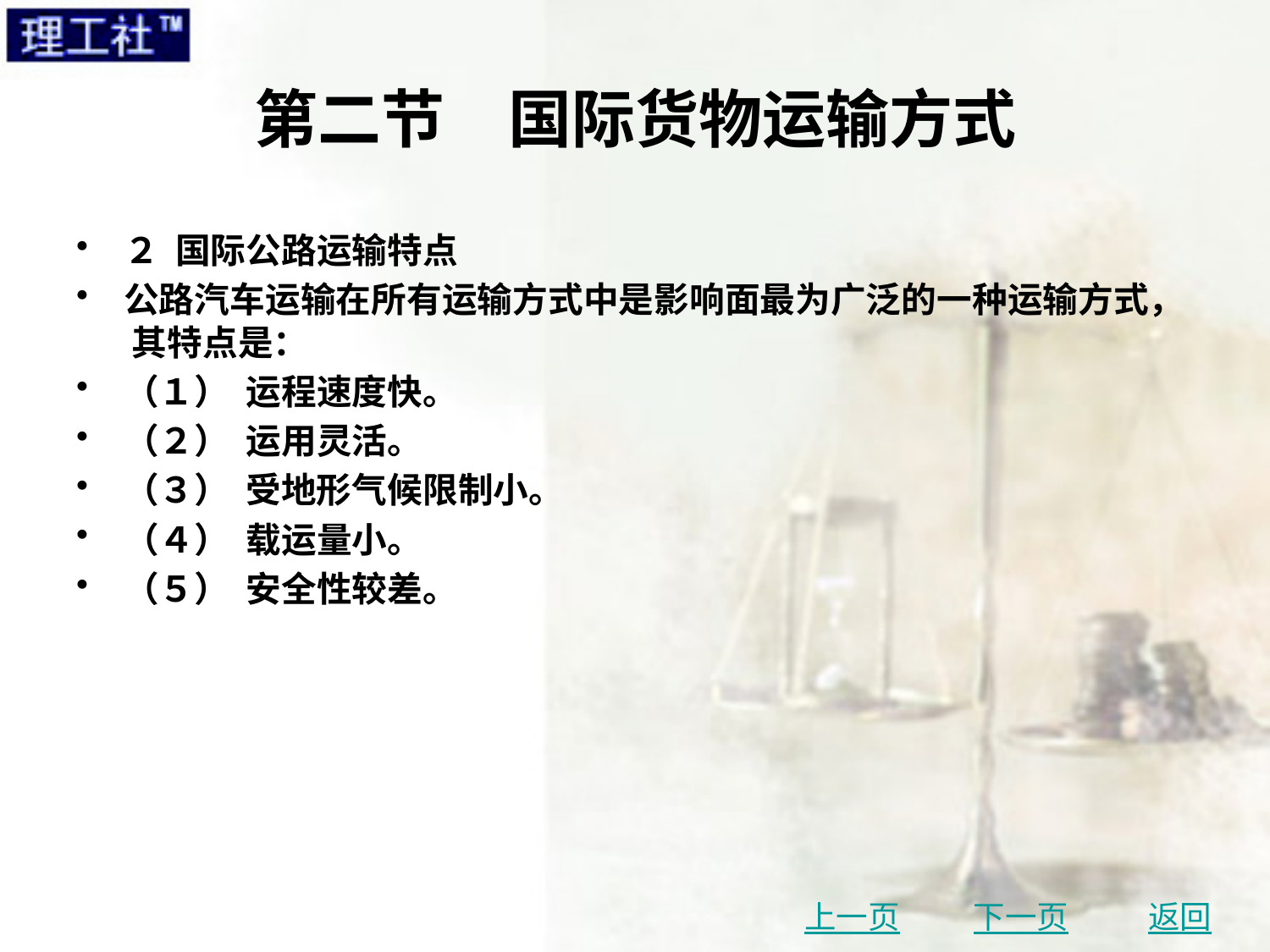

# 第二节　国际货物运输方式
２  国际公路运输特点
公路汽车运输在所有运输方式中是影响面最为广泛的一种运输方式，   其特点是：
（１）  运程速度快。
（２）  运用灵活。
（３）  受地形气候限制小。
（４）  载运量小。
（５）  安全性较差。

上一页
下一页
返回